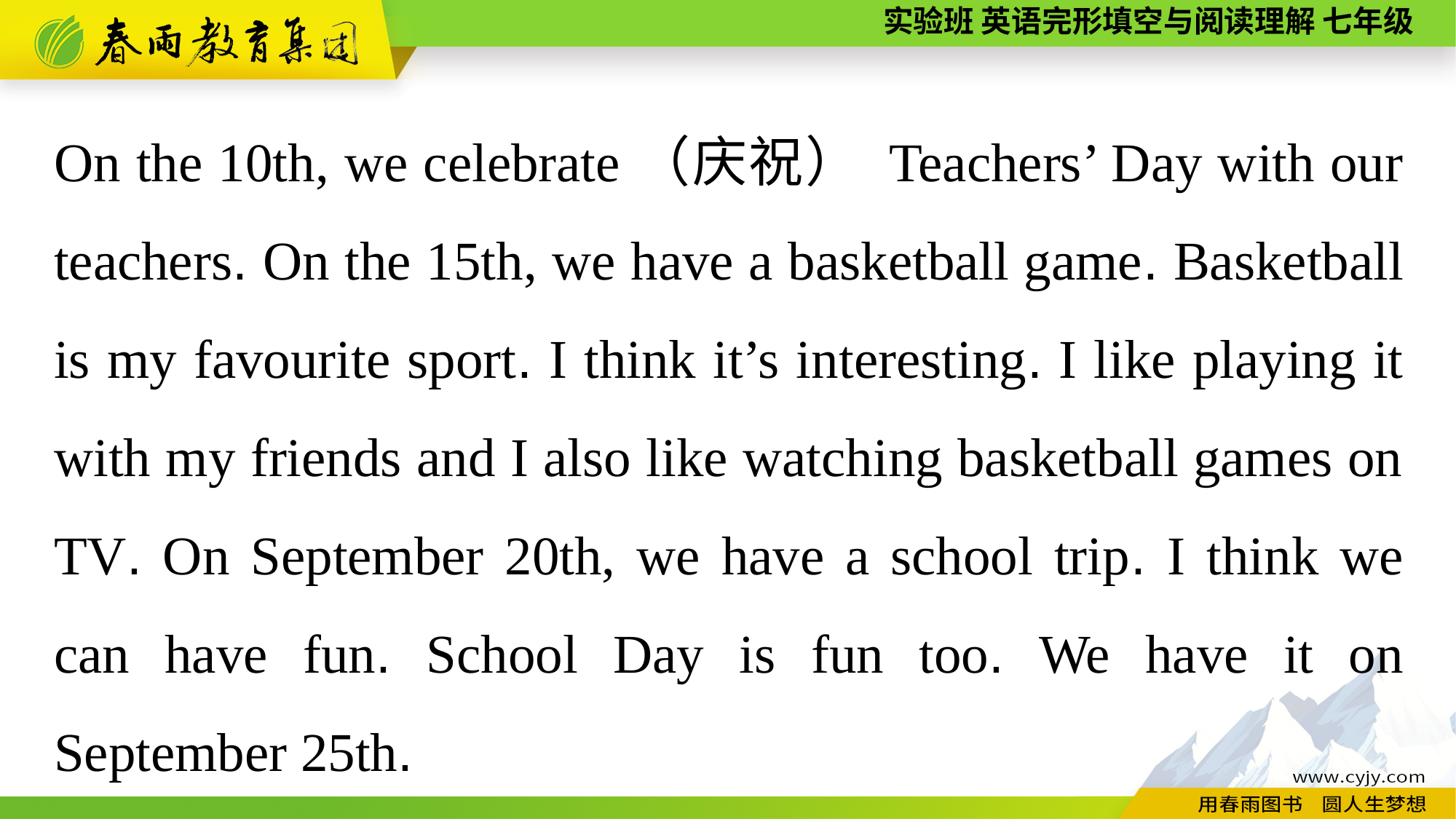

On the 10th, we celebrate（庆祝） Teachers’ Day with our teachers. On the 15th, we have a basketball game. Basketball is my favourite sport. I think it’s interesting. I like playing it with my friends and I also like watching basketball games on TV. On September 20th, we have a school trip. I think we can have fun. School Day is fun too. We have it on September 25th.